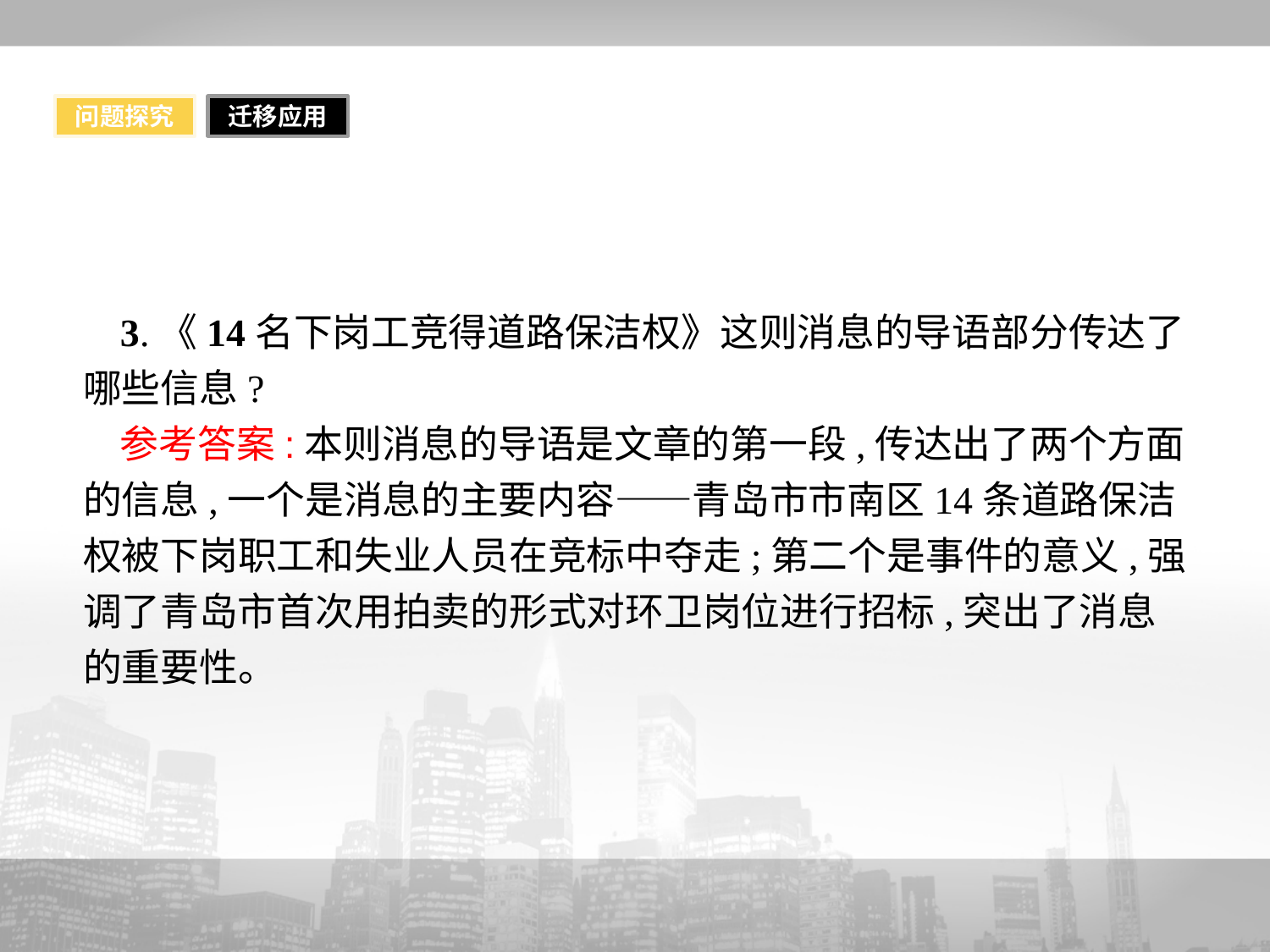

问题探究
迁移应用
3.《14名下岗工竞得道路保洁权》这则消息的导语部分传达了哪些信息?
参考答案:本则消息的导语是文章的第一段,传达出了两个方面的信息,一个是消息的主要内容——青岛市市南区14条道路保洁权被下岗职工和失业人员在竞标中夺走;第二个是事件的意义,强调了青岛市首次用拍卖的形式对环卫岗位进行招标,突出了消息的重要性。